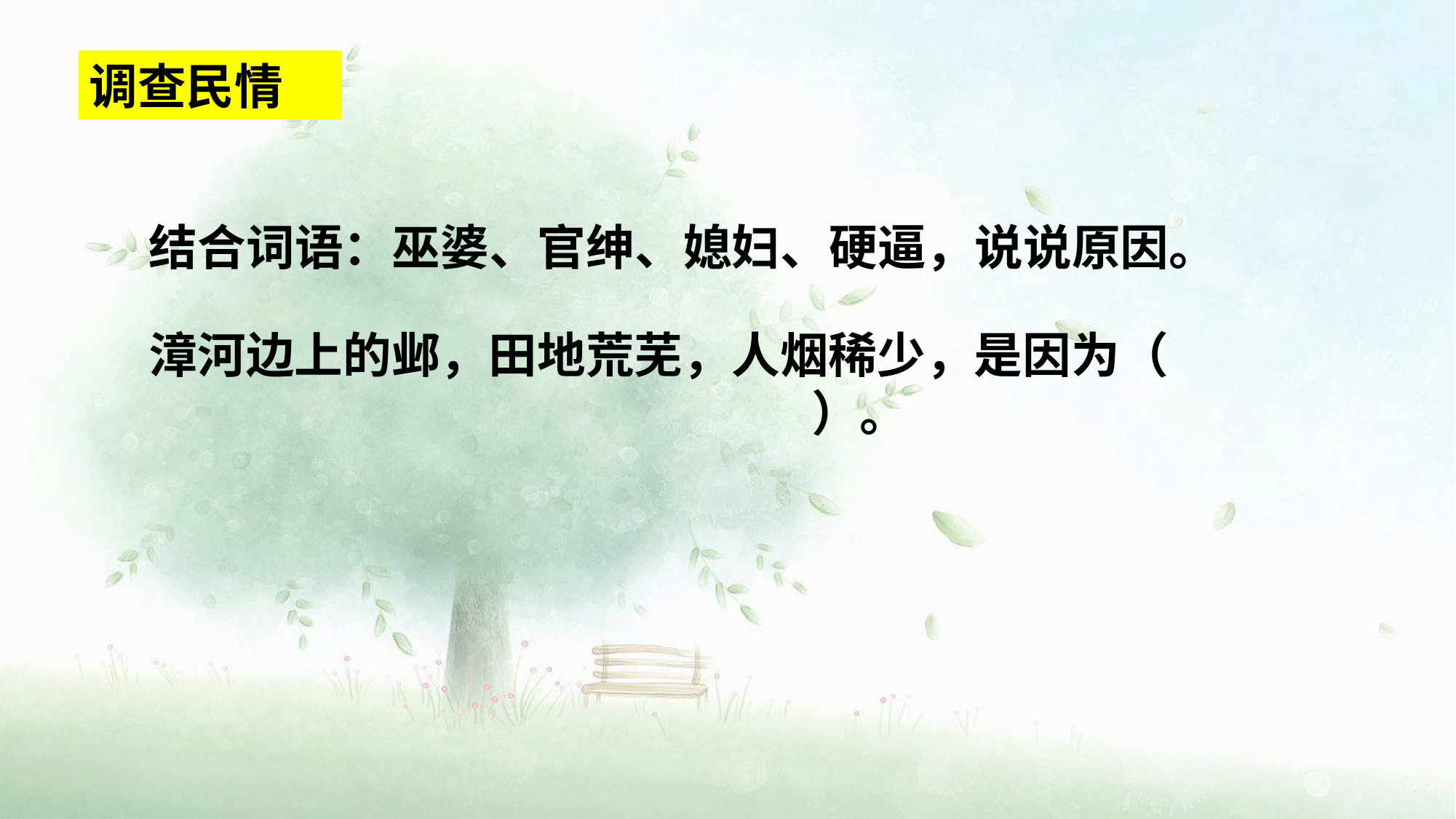

调查民情
结合词语：巫婆、官绅、媳妇、硬逼，说说原因。
漳河边上的邺，田地荒芜，人烟稀少，是因为（                                                                  ）。